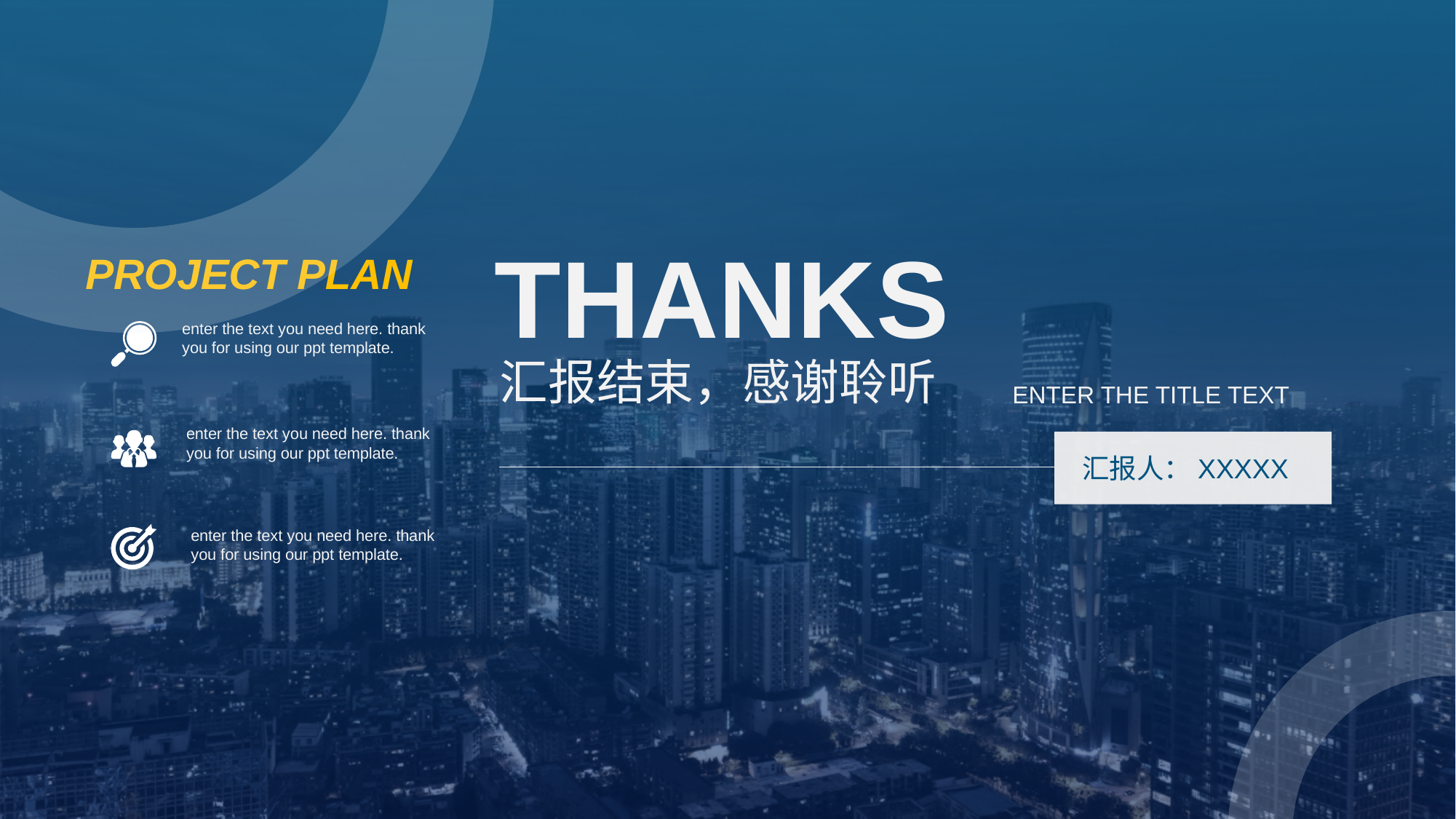

THANKS
PROJECT PLAN
enter the text you need here. thank you for using our ppt template.

汇报结束，感谢聆听
ENTER THE TITLE TEXT
enter the text you need here. thank you for using our ppt template.

汇报人：XXXXX
enter the text you need here. thank you for using our ppt template.